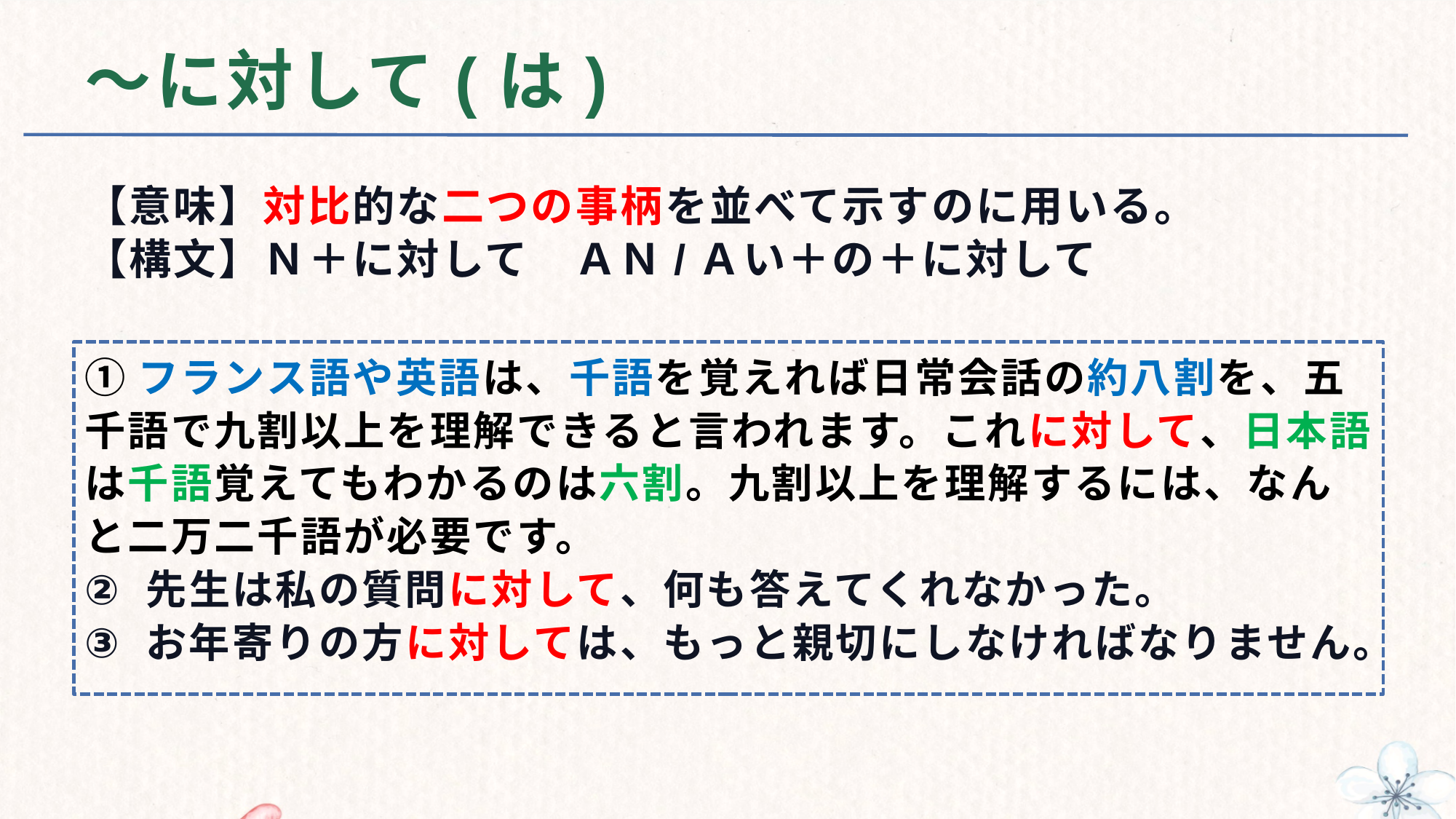

# ～に対して(は)
【意味】対比的な二つの事柄を並べて示すのに用いる。
【構文】Ｎ＋に対して　ＡＮ/Ａい＋の＋に対して
①フランス語や英語は、千語を覚えれば日常会話の約八割を、五千語で九割以上を理解できると言われます。これに対して、日本語は千語覚えてもわかるのは六割。九割以上を理解するには、なんと二万二千語が必要です。
先生は私の質問に対して、何も答えてくれなかった。
お年寄りの方に対しては、もっと親切にしなければなりません。